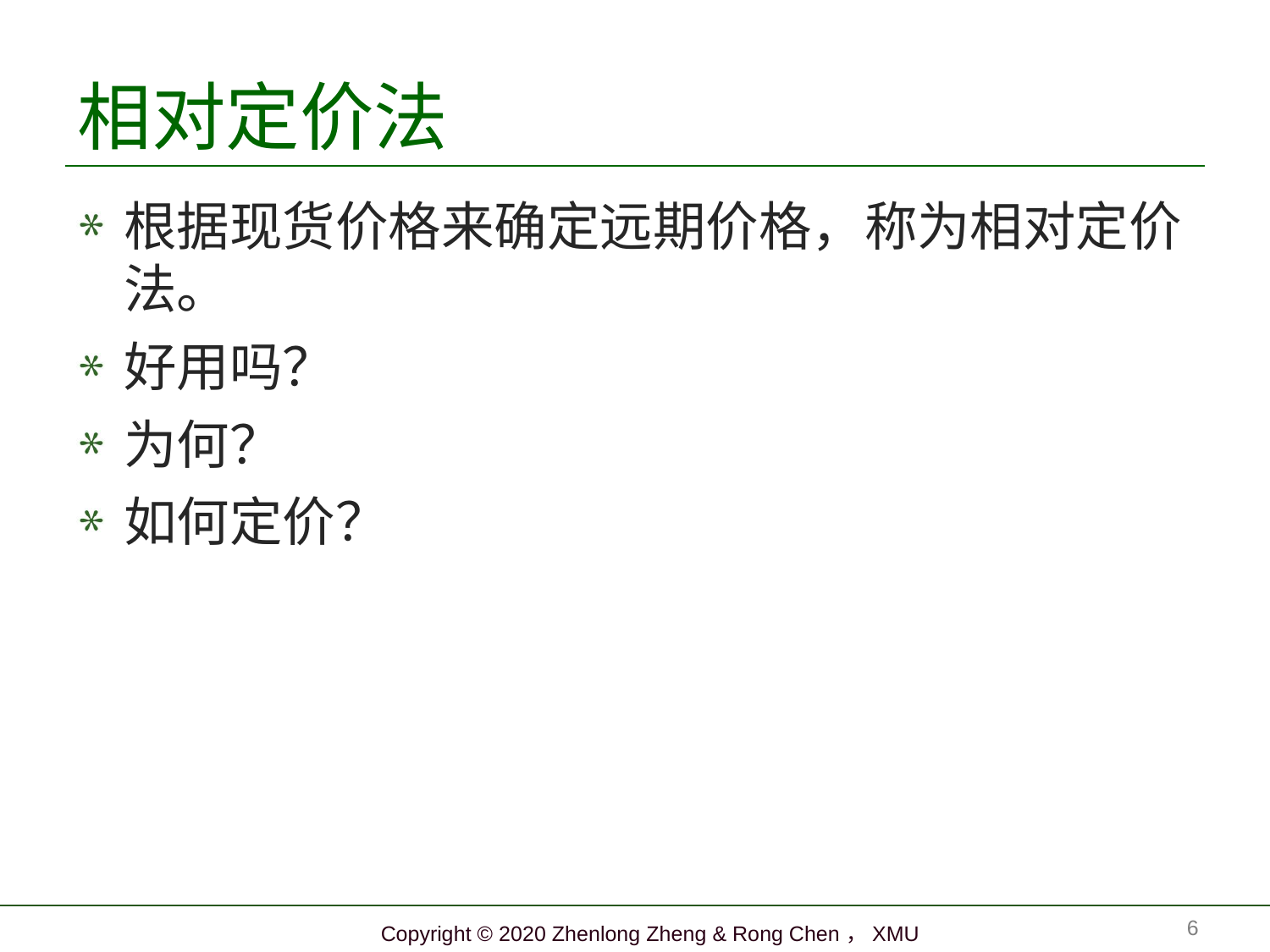

# 相对定价法
根据现货价格来确定远期价格，称为相对定价法。
好用吗？
为何？
如何定价？
6